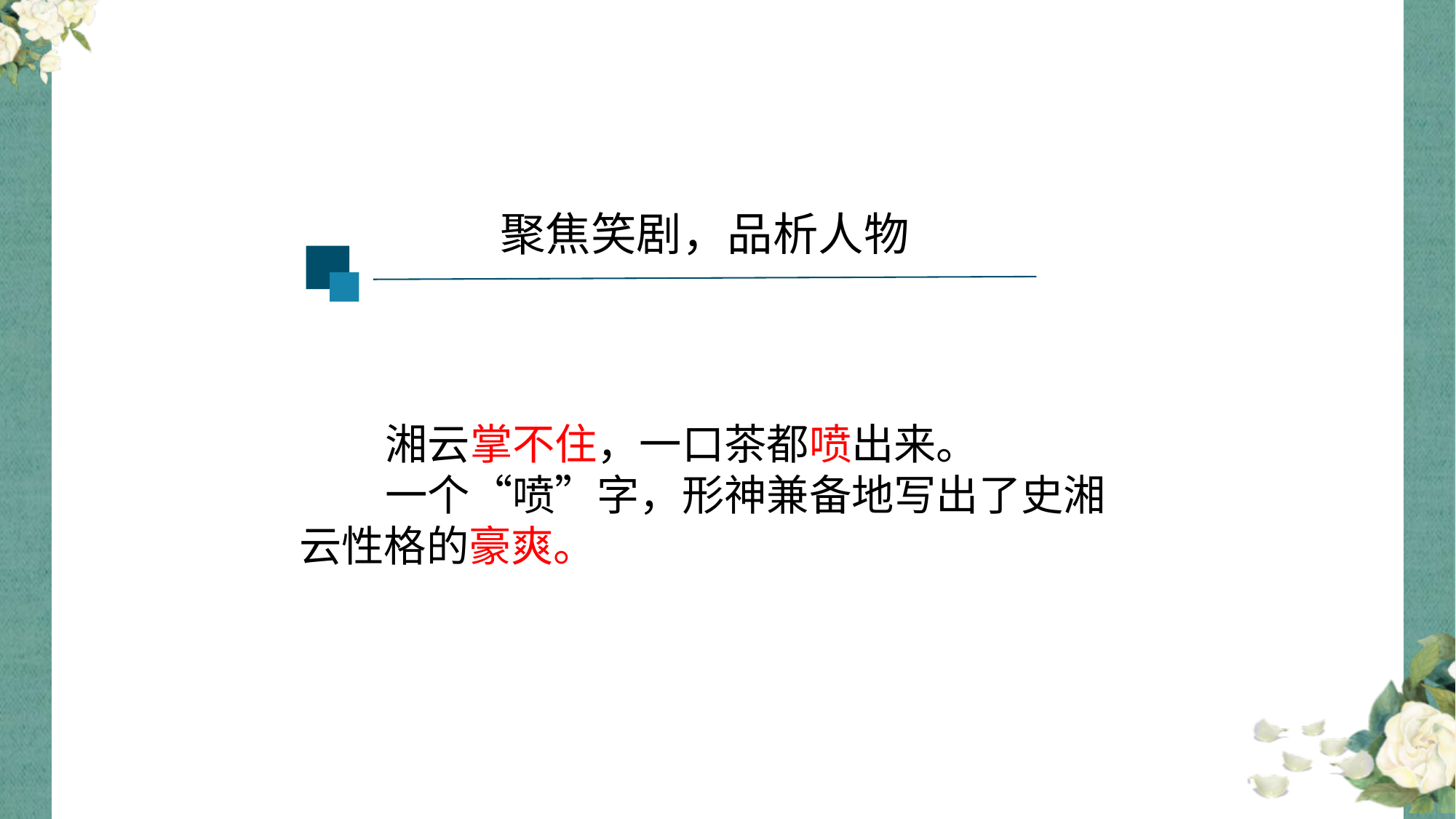

聚焦笑剧，品析人物

        湘云掌不住，一口茶都喷出来。
        一个“喷”字，形神兼备地写出了史湘云性格的豪爽。